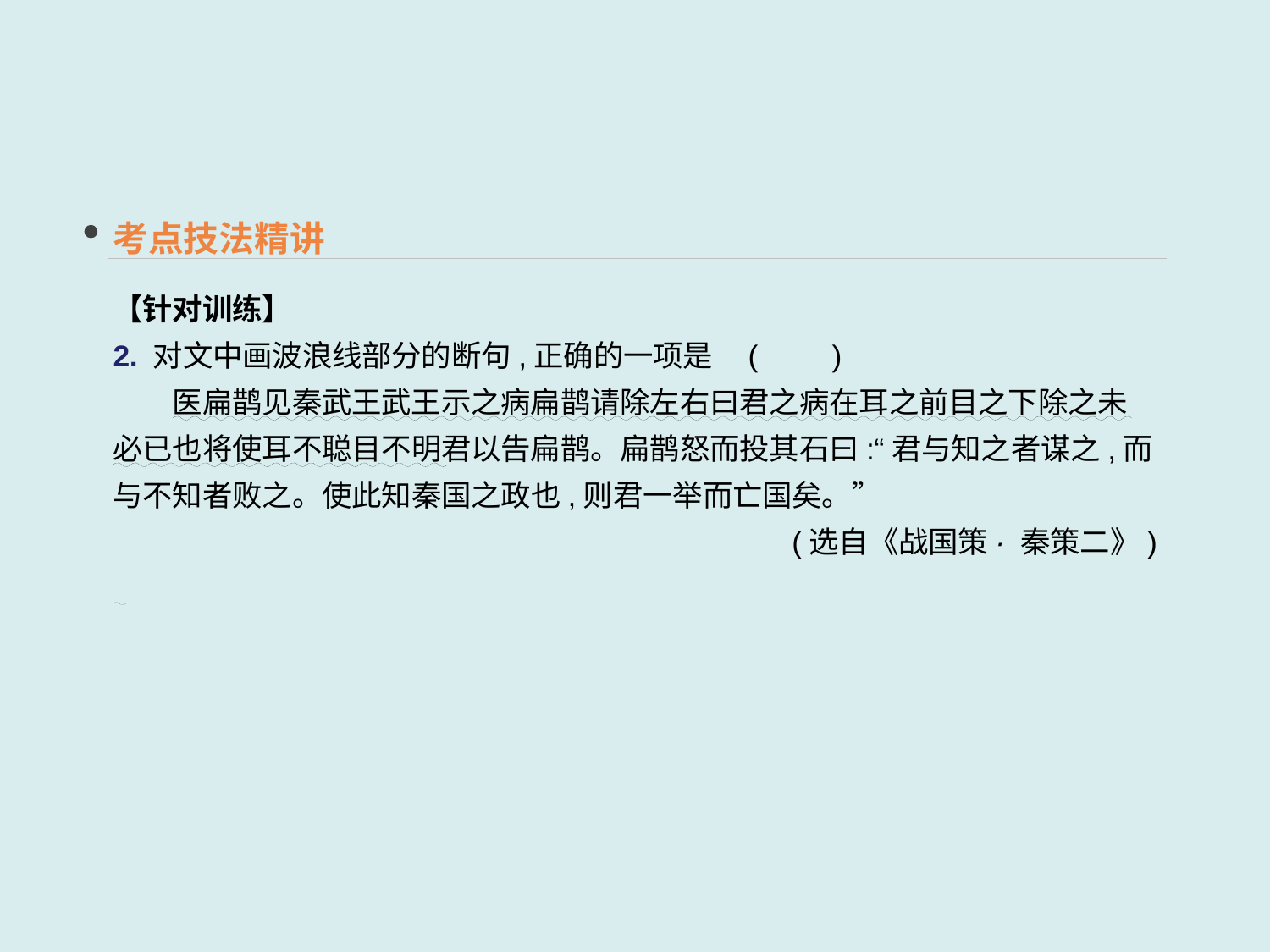

考点技法精讲

【针对训练】
2. 对文中画波浪线部分的断句,正确的一项是	(　　)
　　医扁鹊见秦武王武王示之病扁鹊请除左右曰君之病在耳之前目之下除之未必已也将使耳不聪目不明君以告扁鹊。扁鹊怒而投其石曰:“君与知之者谋之,而与不知者败之。使此知秦国之政也,则君一举而亡国矣。”
(选自《战国策· 秦策二》)